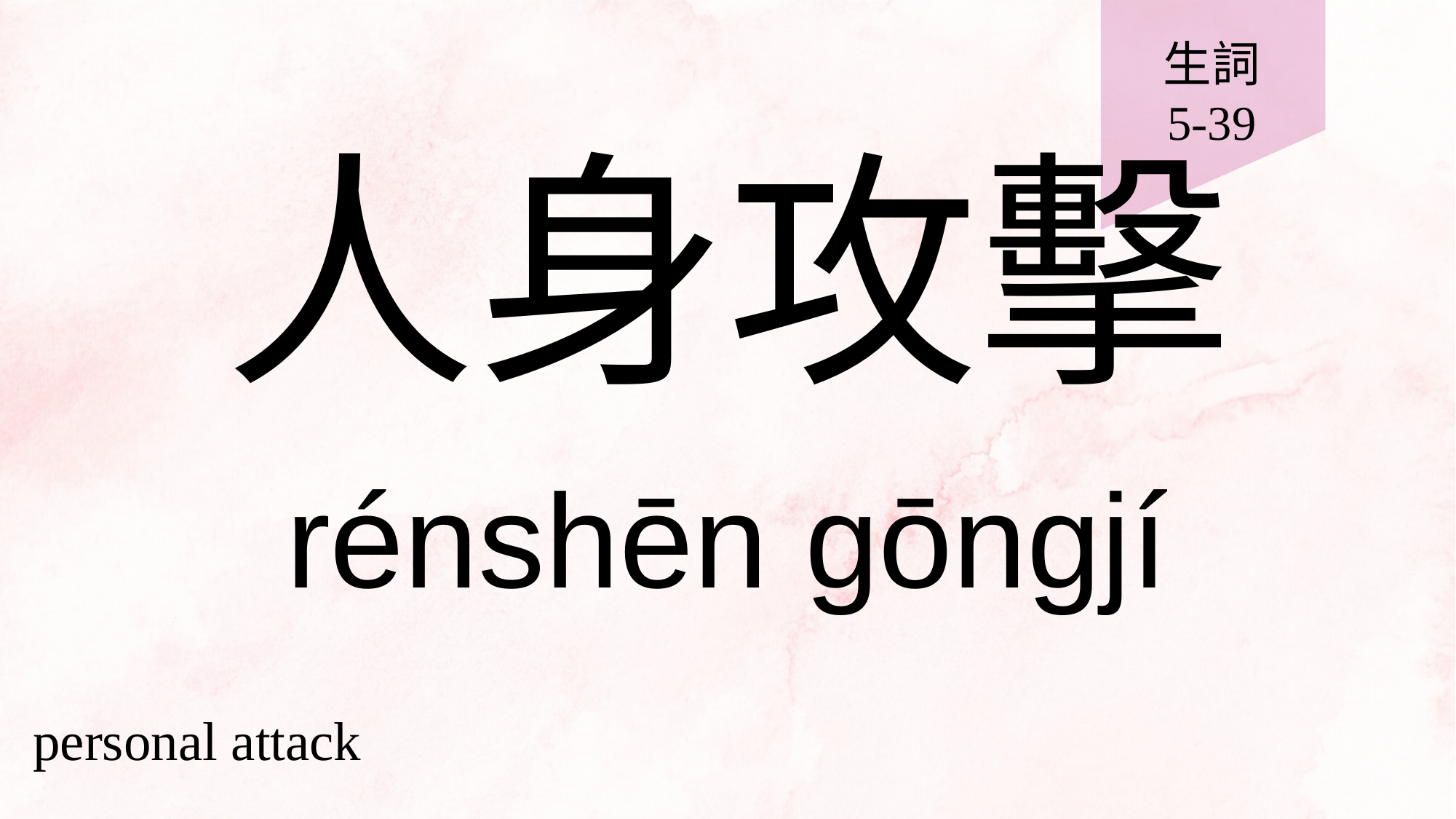

生詞
5-39
# 人身攻擊
rénshēn gōngjí
personal attack